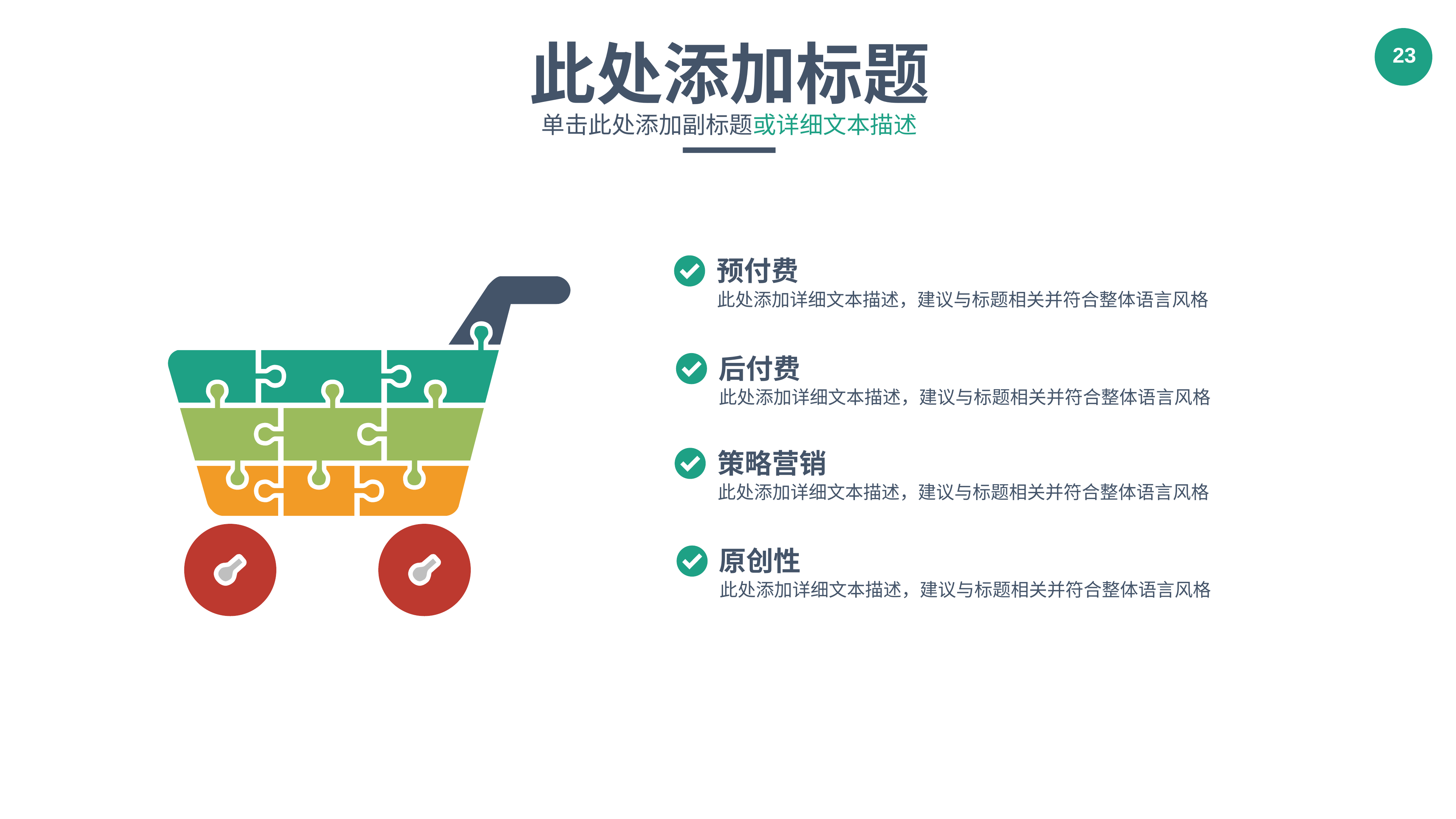

此处添加标题
单击此处添加副标题或详细文本描述

预付费

此处添加详细文本描述，建议与标题相关并符合整体语言风格

后付费

此处添加详细文本描述，建议与标题相关并符合整体语言风格
策略营销

此处添加详细文本描述，建议与标题相关并符合整体语言风格
原创性

此处添加详细文本描述，建议与标题相关并符合整体语言风格